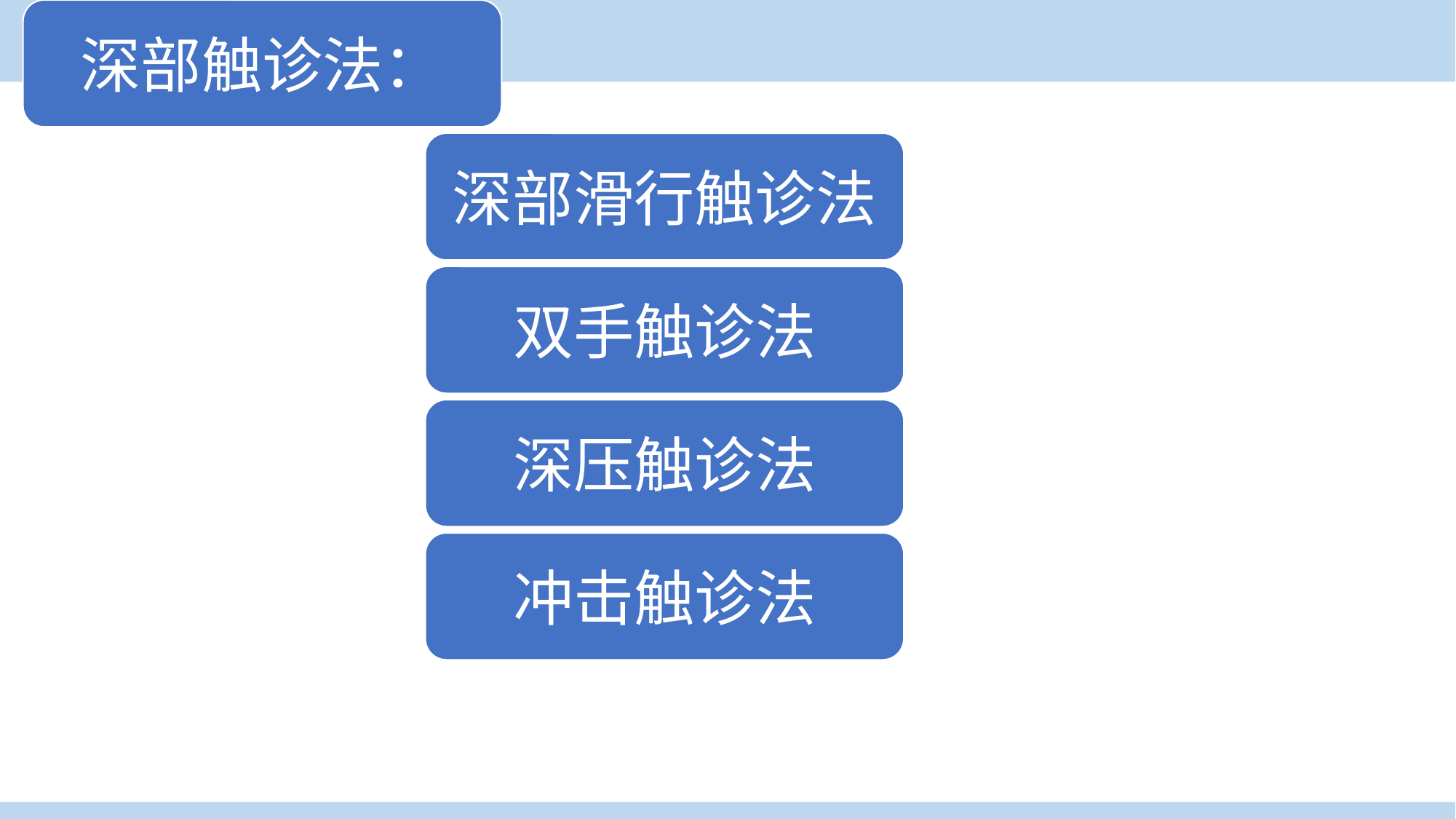

二、触    诊
深部触诊法：
深部滑行触诊法
双手触诊法
深压触诊法
冲击触诊法